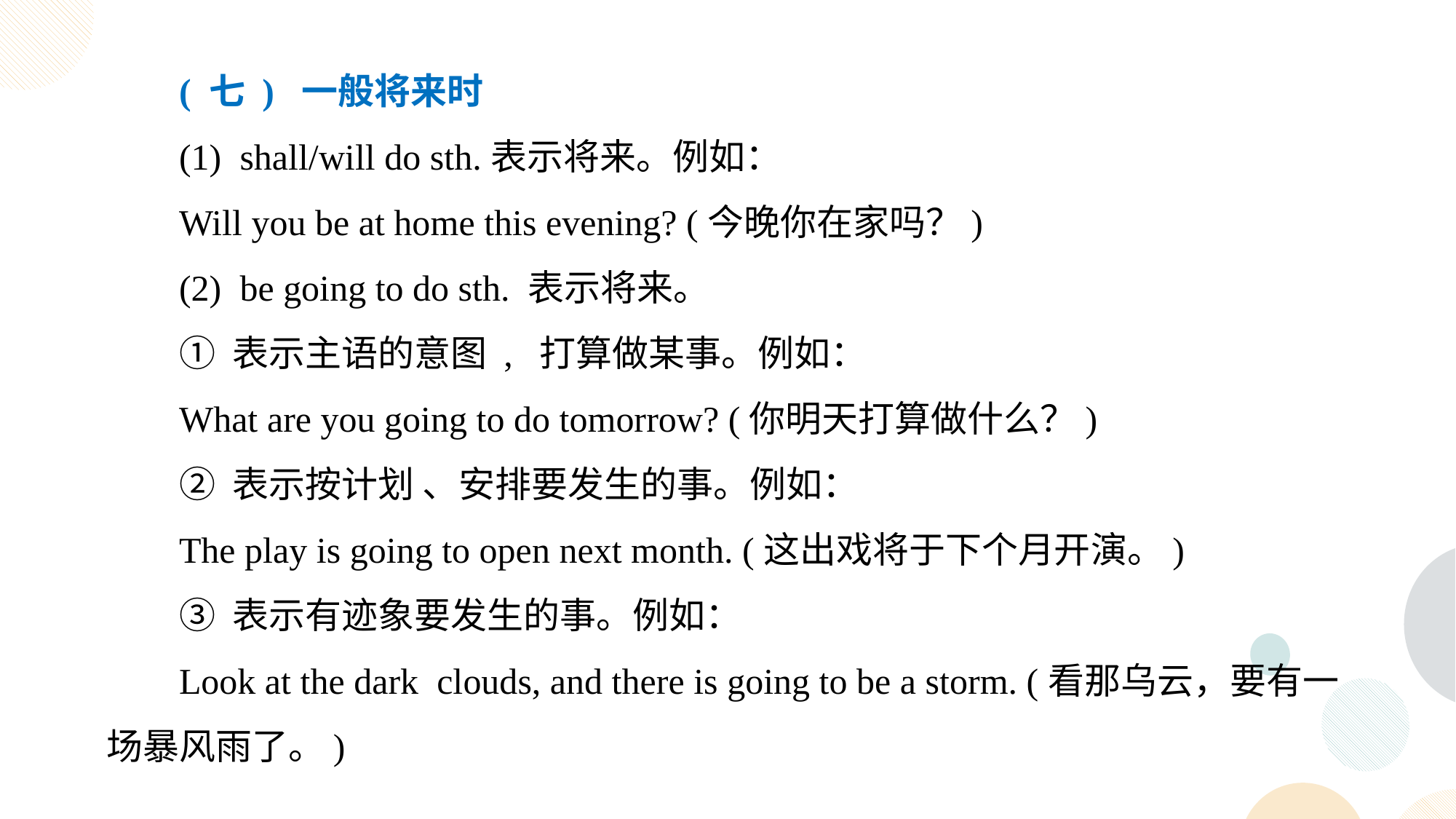

( 七 )  一般将来时
(1)  shall/will do sth.表示将来。例如：
Will you be at home this evening? (今晚你在家吗？)
(2)  be going to do sth. 表示将来。
① 表示主语的意图 ,  打算做某事。例如：
What are you going to do tomorrow? (你明天打算做什么？)
② 表示按计划 、安排要发生的事。例如：
The play is going to open next month. (这出戏将于下个月开演。)
③ 表示有迹象要发生的事。例如：
Look at the dark  clouds, and there is going to be a storm. (看那乌云，要有一场暴风雨了。)